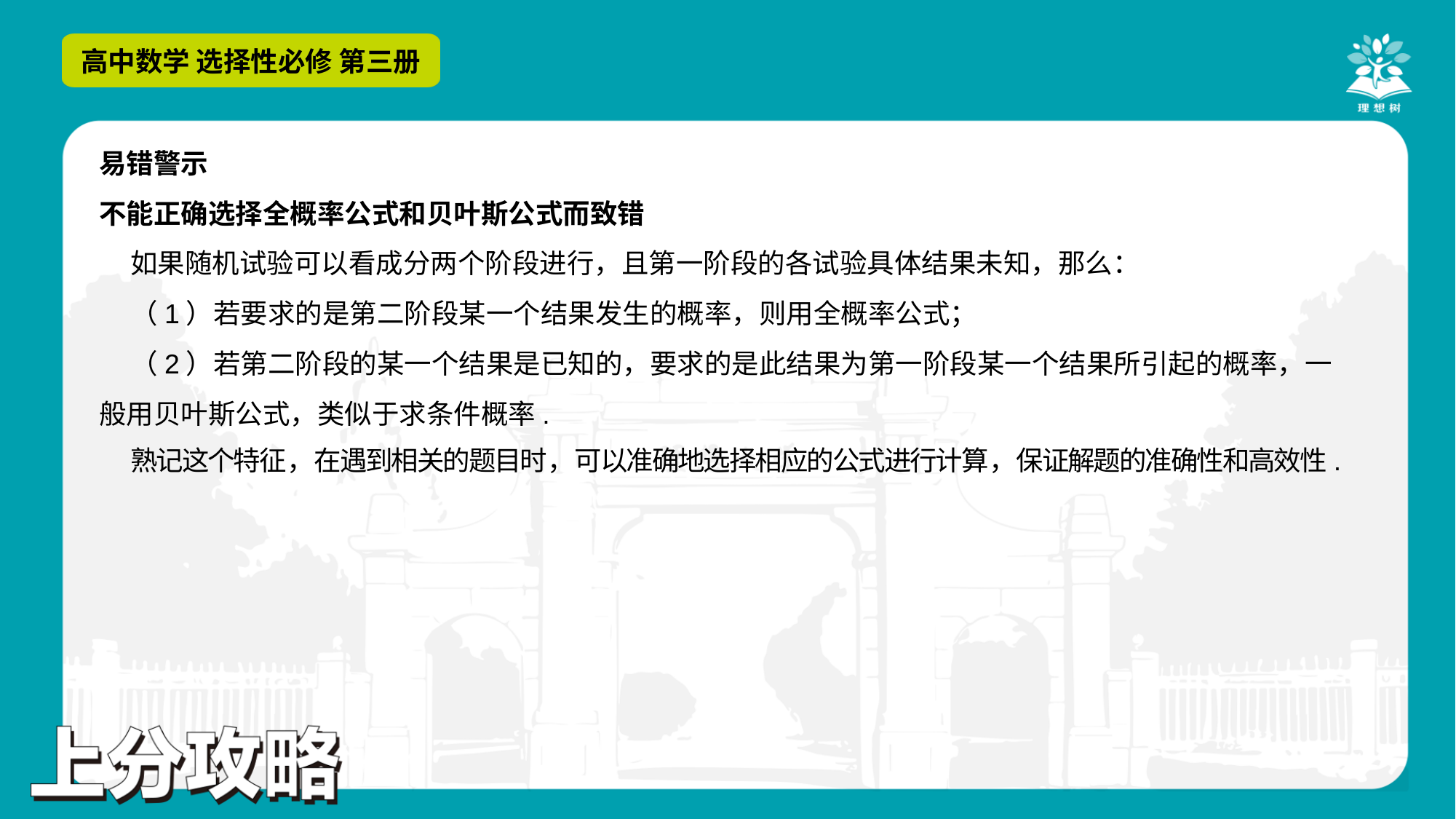

易错警示
不能正确选择全概率公式和贝叶斯公式而致错
    如果随机试验可以看成分两个阶段进行，且第一阶段的各试验具体结果未知，那么：
    （1）若要求的是第二阶段某一个结果发生的概率，则用全概率公式；
    （2）若第二阶段的某一个结果是已知的，要求的是此结果为第一阶段某一个结果所引起的概率，一
般用贝叶斯公式，类似于求条件概率.
    熟记这个特征，在遇到相关的题目时，可以准确地选择相应的公式进行计算，保证解题的准确性和高效性.